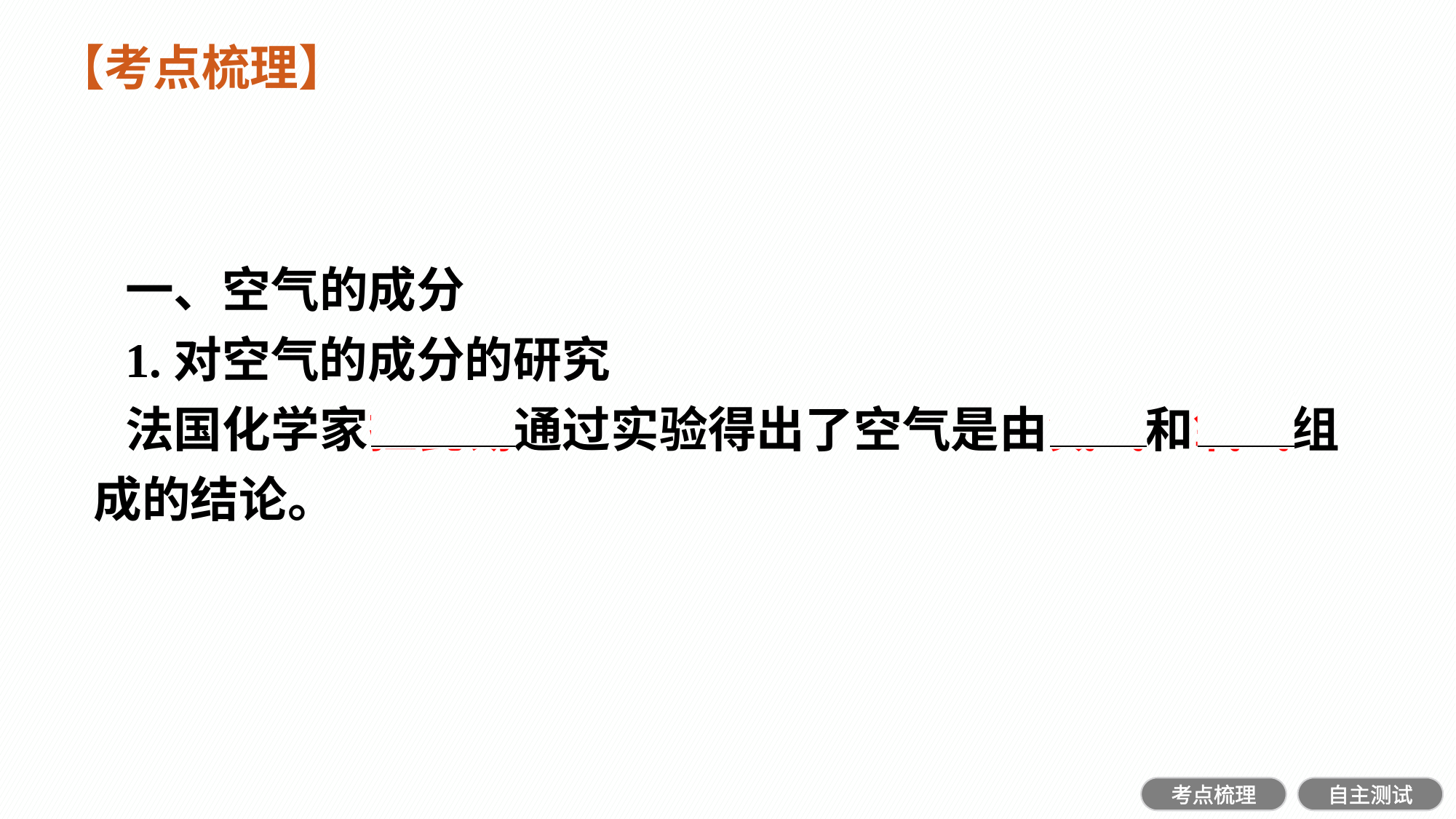

【考点梳理】
一、空气的成分
1.对空气的成分的研究
法国化学家拉瓦锡通过实验得出了空气是由氮气和氧气组成的结论。